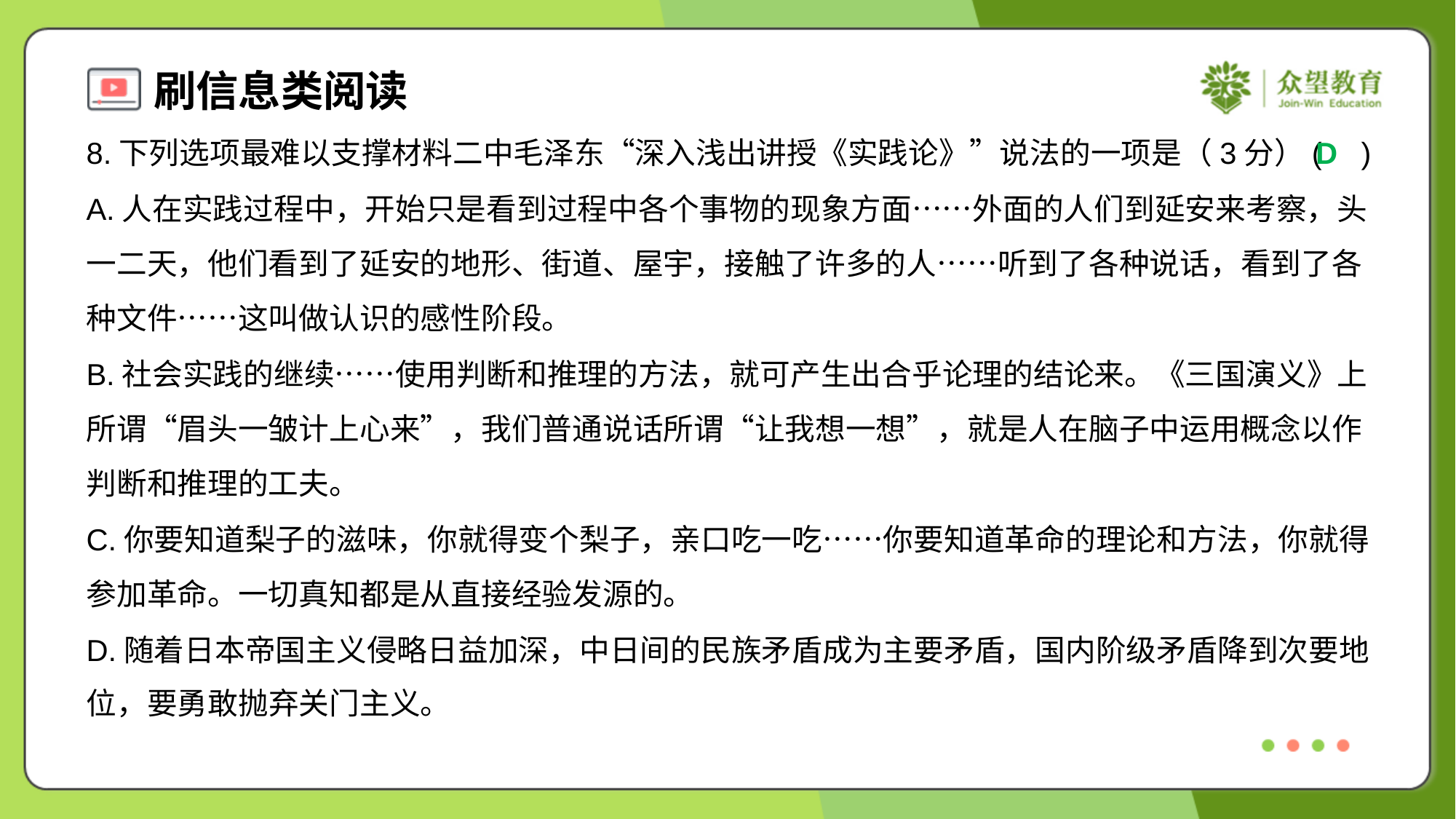

8.下列选项最难以支撑材料二中毛泽东“深入浅出讲授《实践论》”说法的一项是（3分）(     )
D
A.人在实践过程中，开始只是看到过程中各个事物的现象方面……外面的人们到延安来考察，头
一二天，他们看到了延安的地形、街道、屋宇，接触了许多的人……听到了各种说话，看到了各
种文件……这叫做认识的感性阶段。
B.社会实践的继续……使用判断和推理的方法，就可产生出合乎论理的结论来。《三国演义》上
所谓“眉头一皱计上心来”，我们普通说话所谓“让我想一想”，就是人在脑子中运用概念以作
判断和推理的工夫。
C.你要知道梨子的滋味，你就得变个梨子，亲口吃一吃……你要知道革命的理论和方法，你就得
参加革命。一切真知都是从直接经验发源的。
D.随着日本帝国主义侵略日益加深，中日间的民族矛盾成为主要矛盾，国内阶级矛盾降到次要地
位，要勇敢抛弃关门主义。